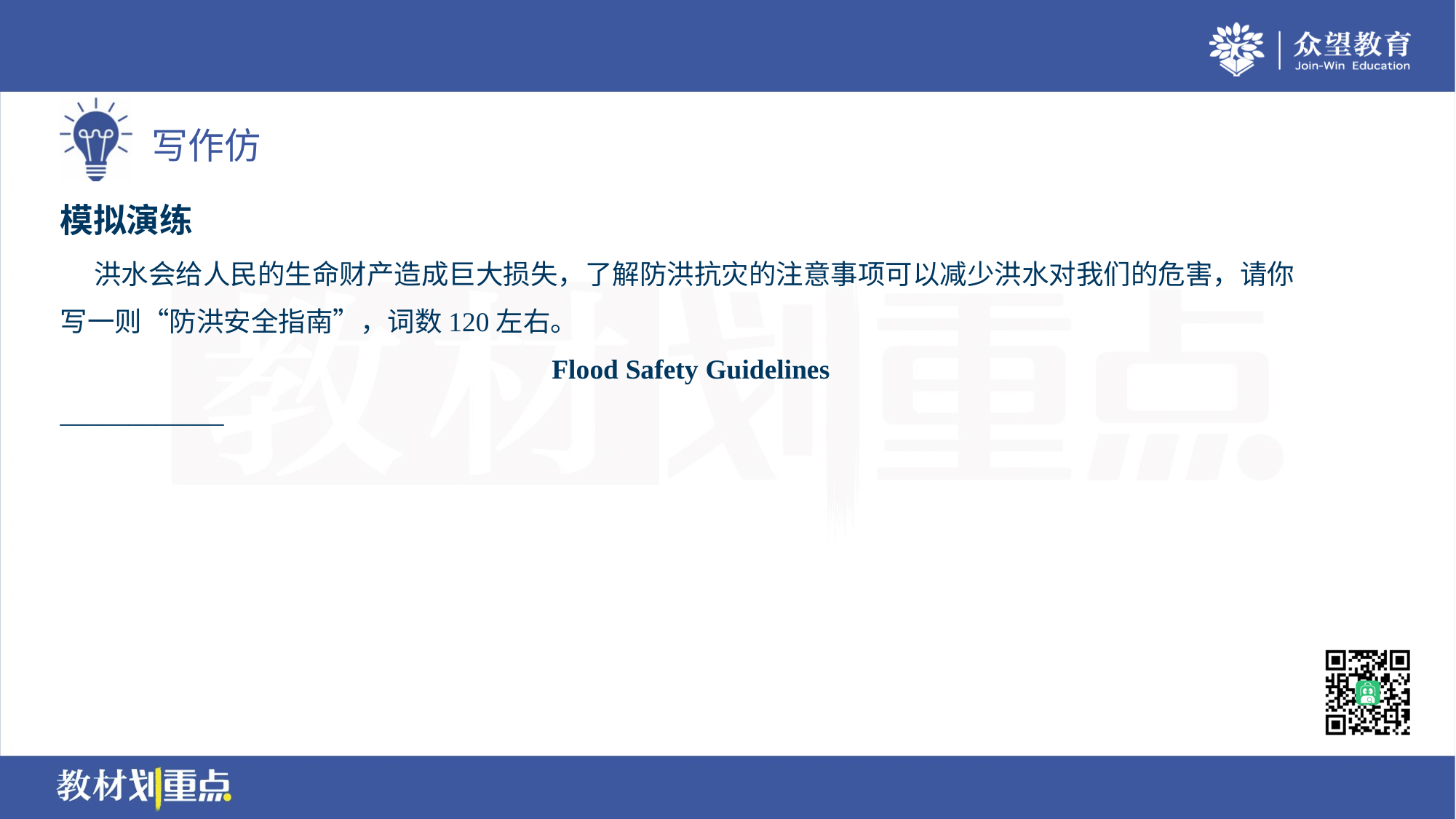

模拟演练
    洪水会给人民的生命财产造成巨大损失，了解防洪抗灾的注意事项可以减少洪水对我们的危害，请你
写一则“防洪安全指南”，词数120左右。
Flood Safety Guidelines
____________